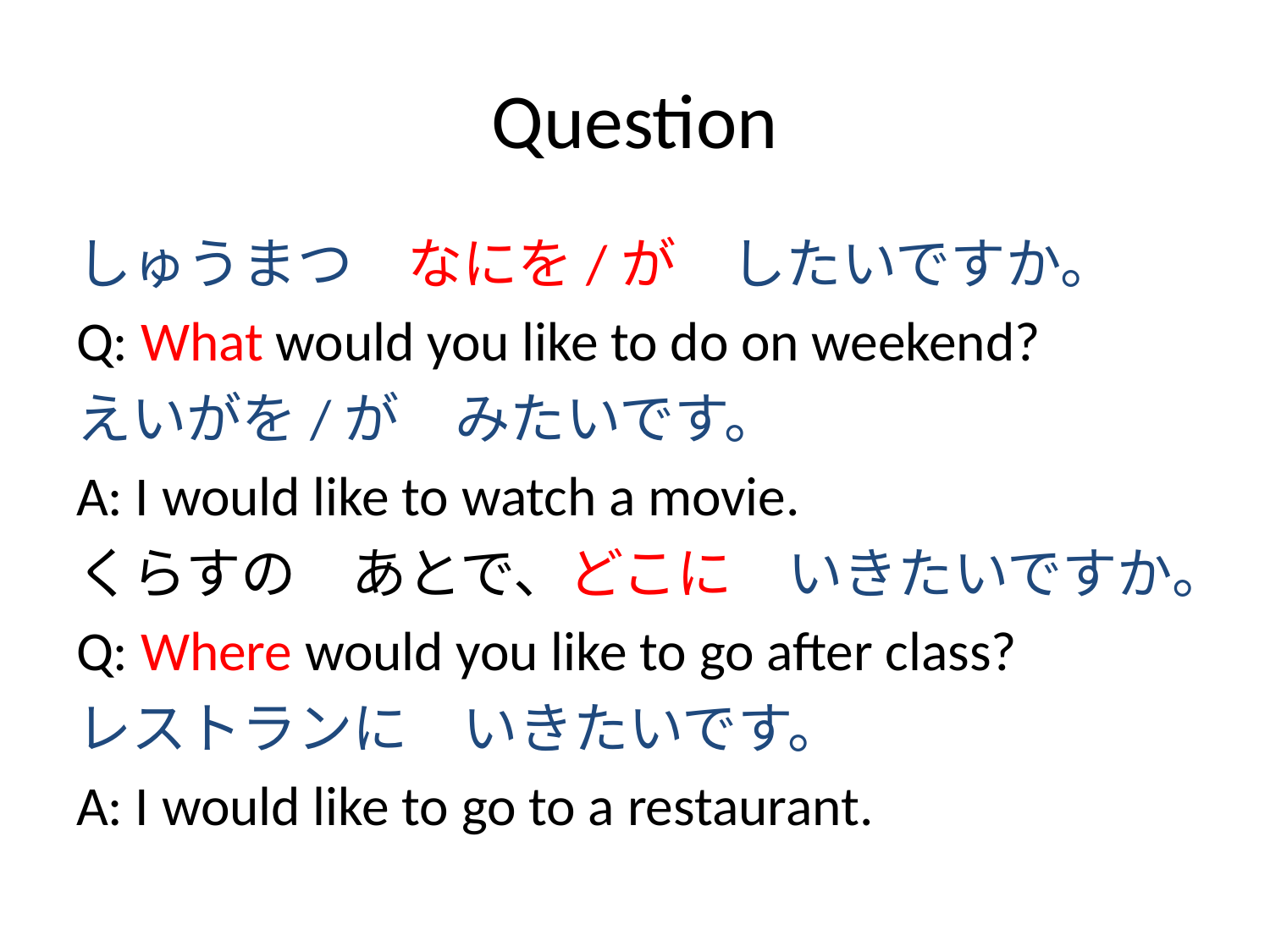

# Question
しゅうまつ　なにを/が　したいですか。
Q: What would you like to do on weekend?
えいがを/が　みたいです。
A: I would like to watch a movie.
くらすの　あとで、どこに　いきたいですか。
Q: Where would you like to go after class?
レストランに　いきたいです。
A: I would like to go to a restaurant.